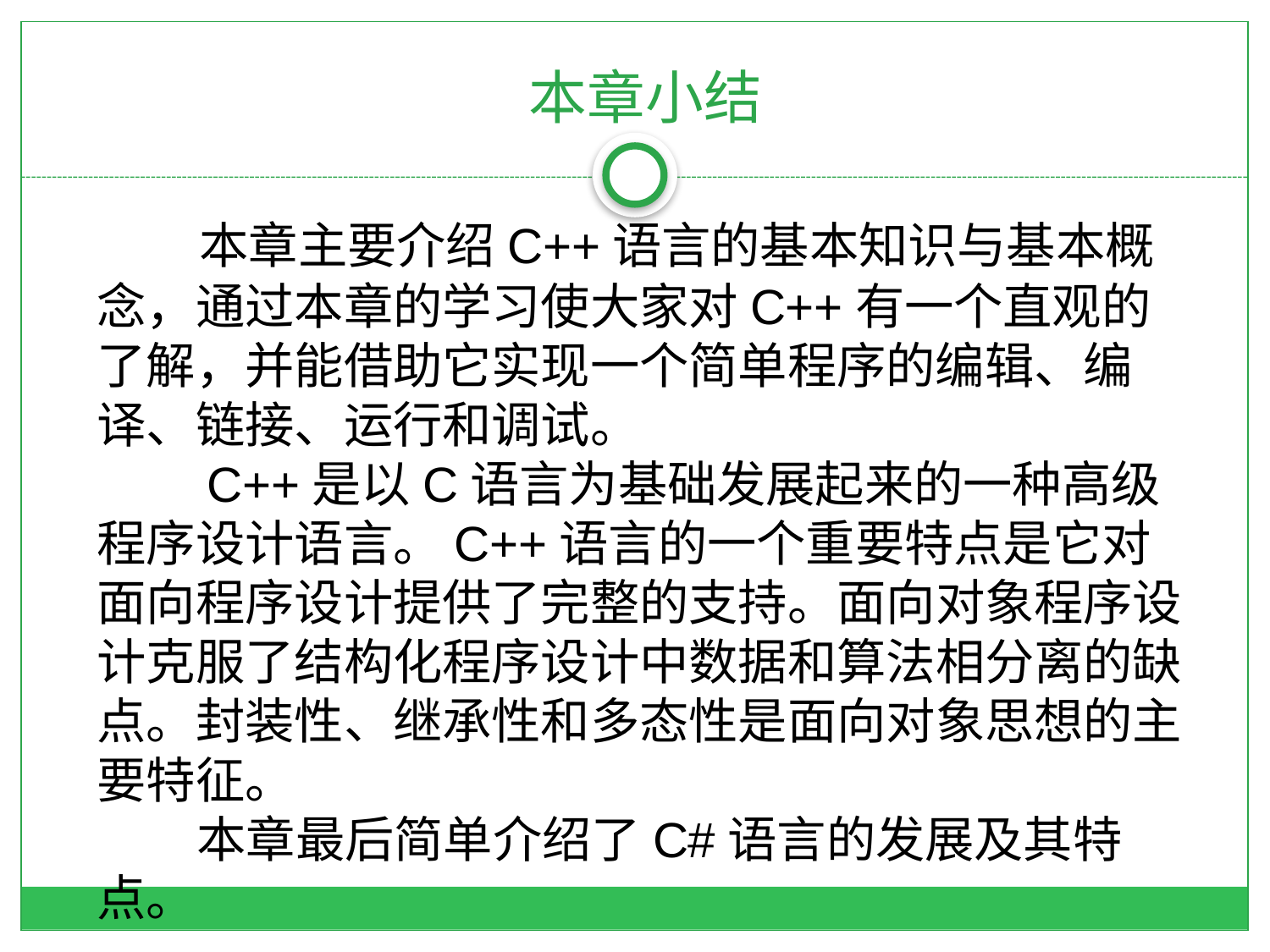

本章小结
       本章主要介绍C++语言的基本知识与基本概念，通过本章的学习使大家对C++有一个直观的了解，并能借助它实现一个简单程序的编辑、编译、链接、运行和调试。
        C++是以C语言为基础发展起来的一种高级程序设计语言。C++语言的一个重要特点是它对面向程序设计提供了完整的支持。面向对象程序设计克服了结构化程序设计中数据和算法相分离的缺点。封装性、继承性和多态性是面向对象思想的主要特征。
        本章最后简单介绍了C#语言的发展及其特点。